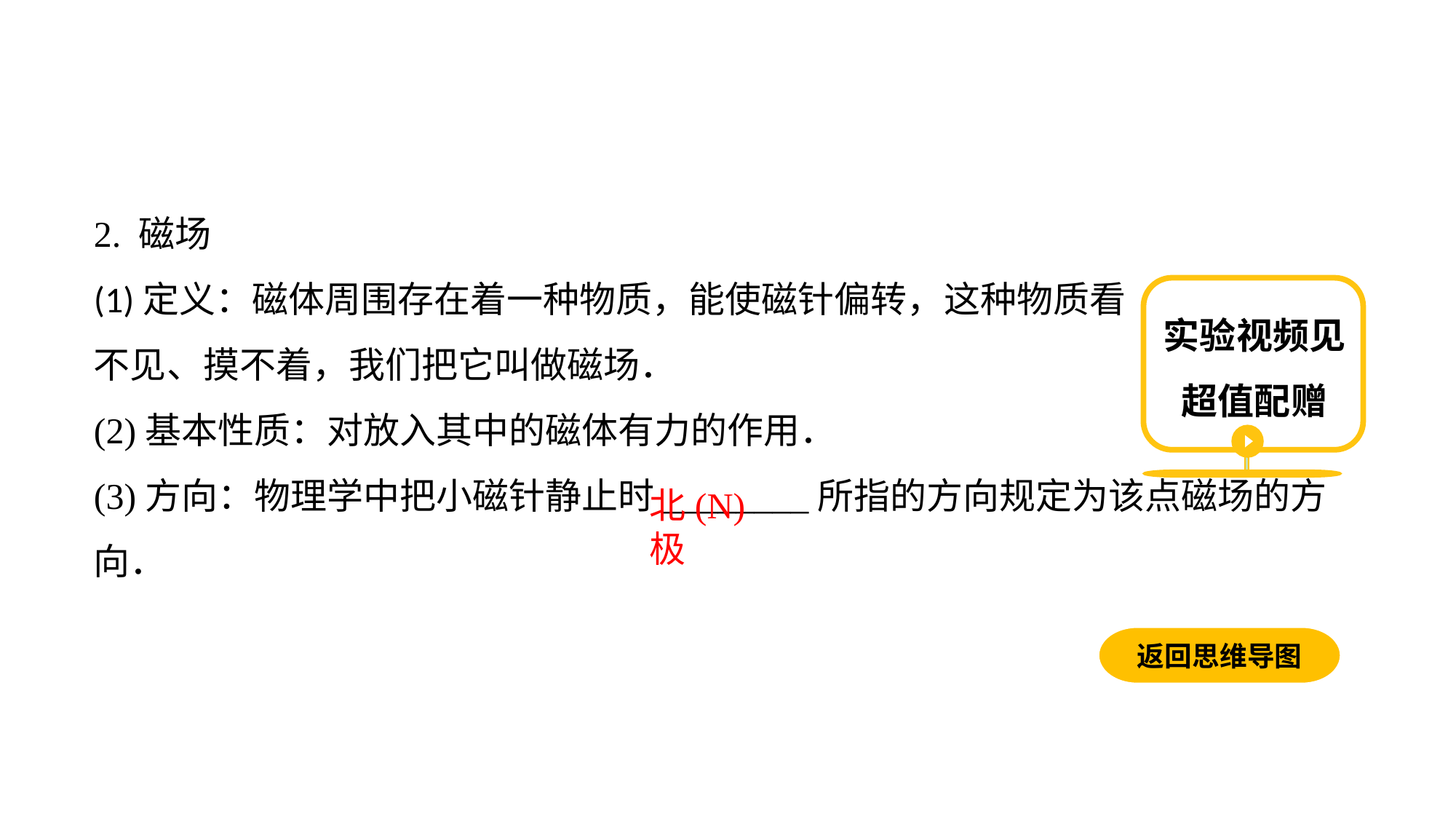

2. 磁场(1)定义：磁体周围存在着一种物质，能使磁针偏转，这种物质看
不见、摸不着，我们把它叫做磁场．
(2)基本性质：对放入其中的磁体有力的作用．
(3)方向：物理学中把小磁针静止时________所指的方向规定为该点磁场的方向．

实验视频见超值配赠
北(N)极
返回思维导图